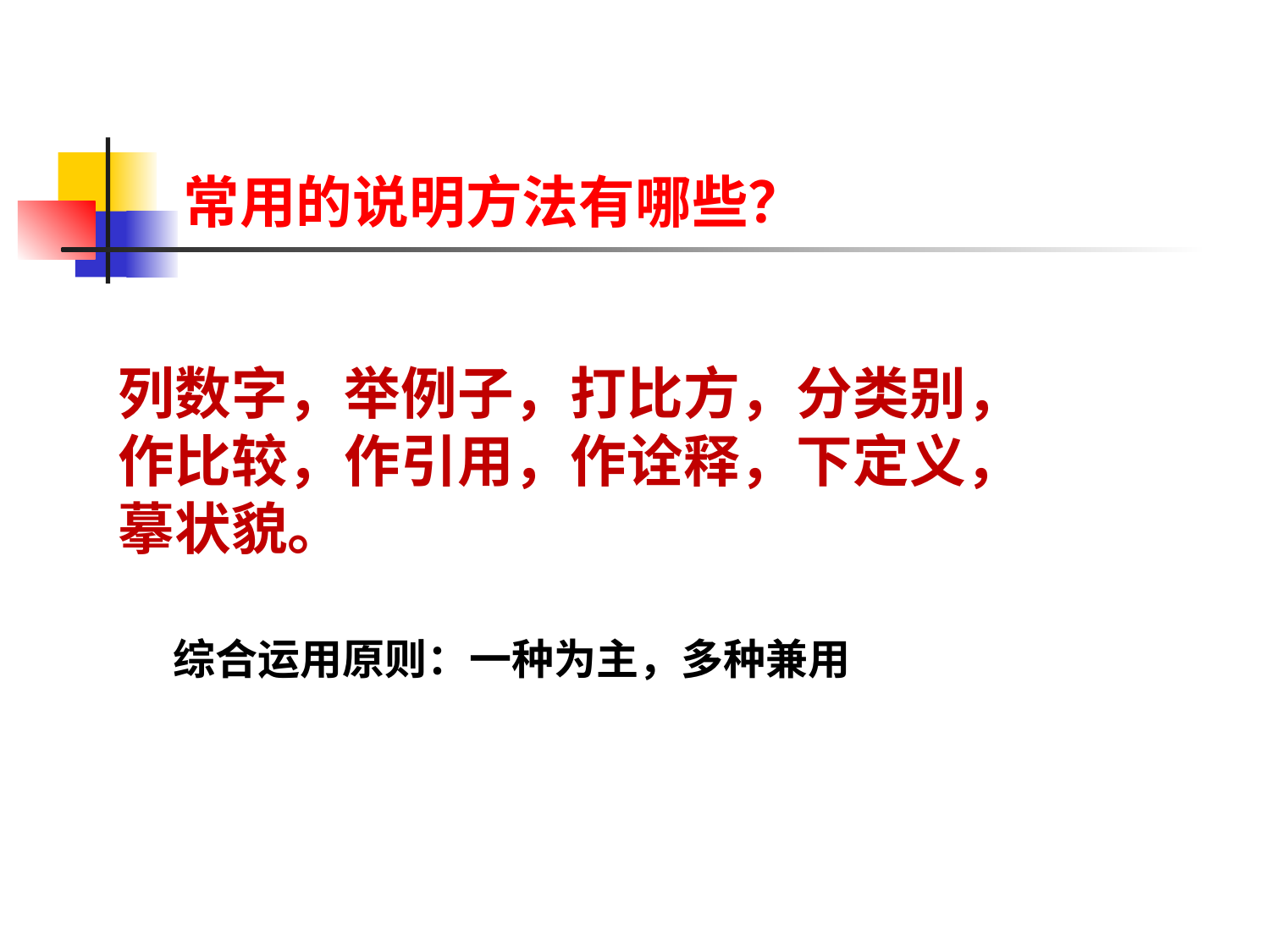

常用的说明方法有哪些？
列数字，举例子，打比方，分类别，作比较，作引用，作诠释，下定义，摹状貌。
综合运用原则：一种为主，多种兼用